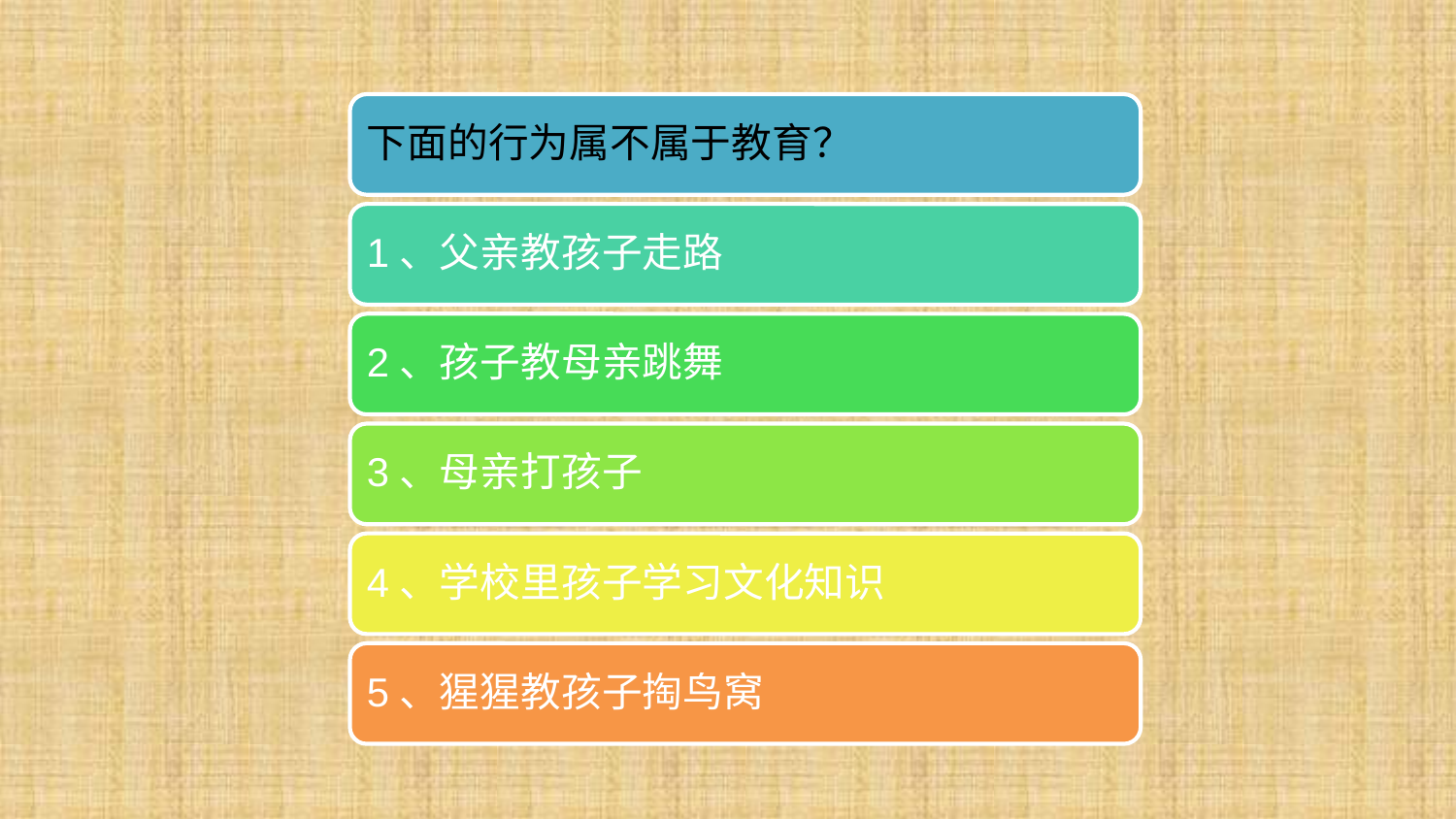

下面的行为属不属于教育？
1、父亲教孩子走路
2、孩子教母亲跳舞
3、母亲打孩子
4、学校里孩子学习文化知识
5、猩猩教孩子掏鸟窝